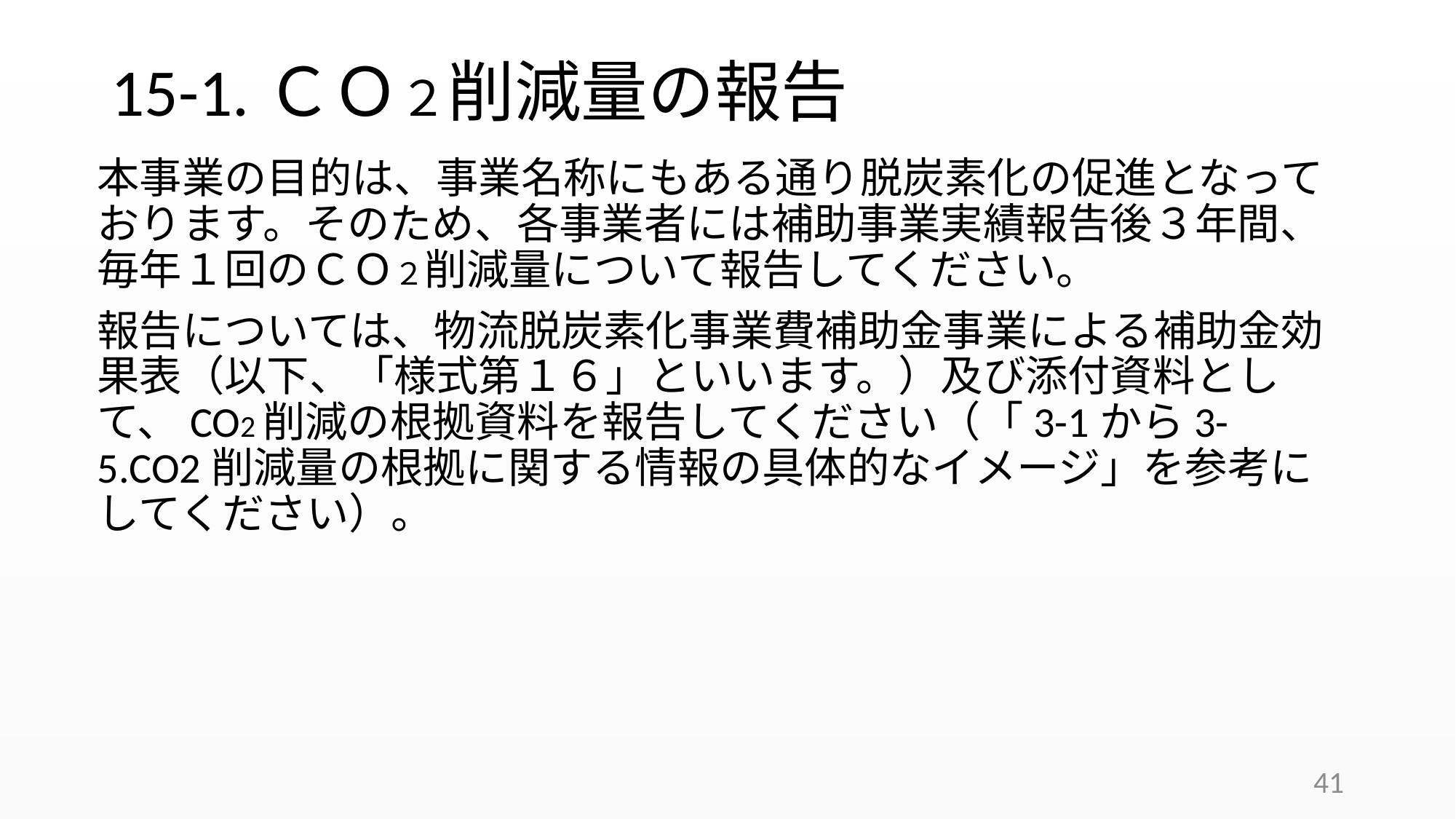

# 15-1.ＣＯ２削減量の報告
本事業の目的は、事業名称にもある通り脱炭素化の促進となっております。そのため、各事業者には補助事業実績報告後３年間、毎年１回のＣＯ２削減量について報告してください。
報告については、物流脱炭素化事業費補助金事業による補助金効果表（以下、「様式第１６」といいます。）及び添付資料として、CO2削減の根拠資料を報告してください（「3-1から3-5.CO2削減量の根拠に関する情報の具体的なイメージ」を参考にしてください）。

41